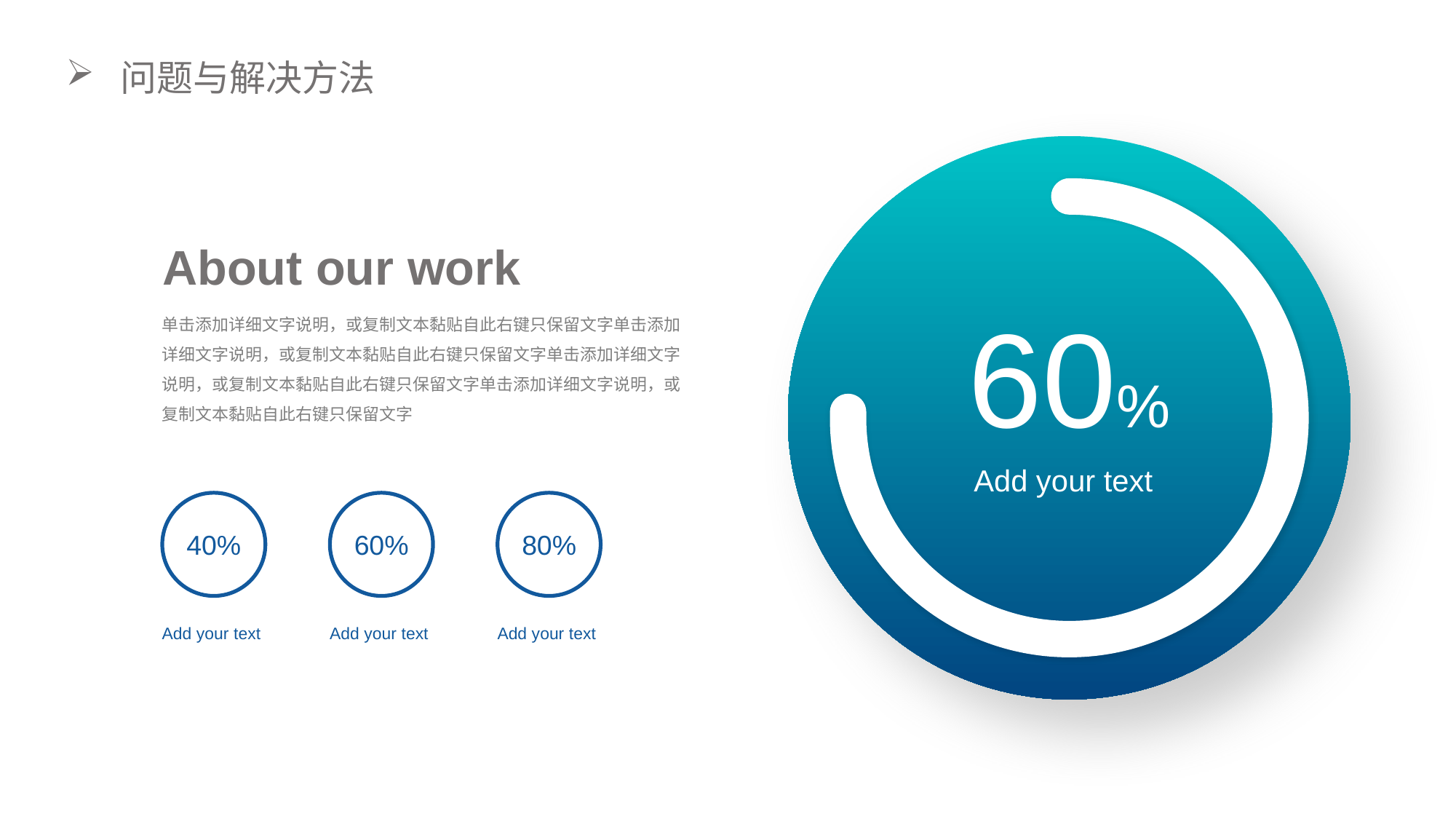

问题与解决方法

About our work
60%
单击添加详细文字说明，或复制文本黏贴自此右键只保留文字单击添加详细文字说明，或复制文本黏贴自此右键只保留文字单击添加详细文字说明，或复制文本黏贴自此右键只保留文字单击添加详细文字说明，或复制文本黏贴自此右键只保留文字
Add your text

40%
Add your text

60%
Add your text

80%
Add your text